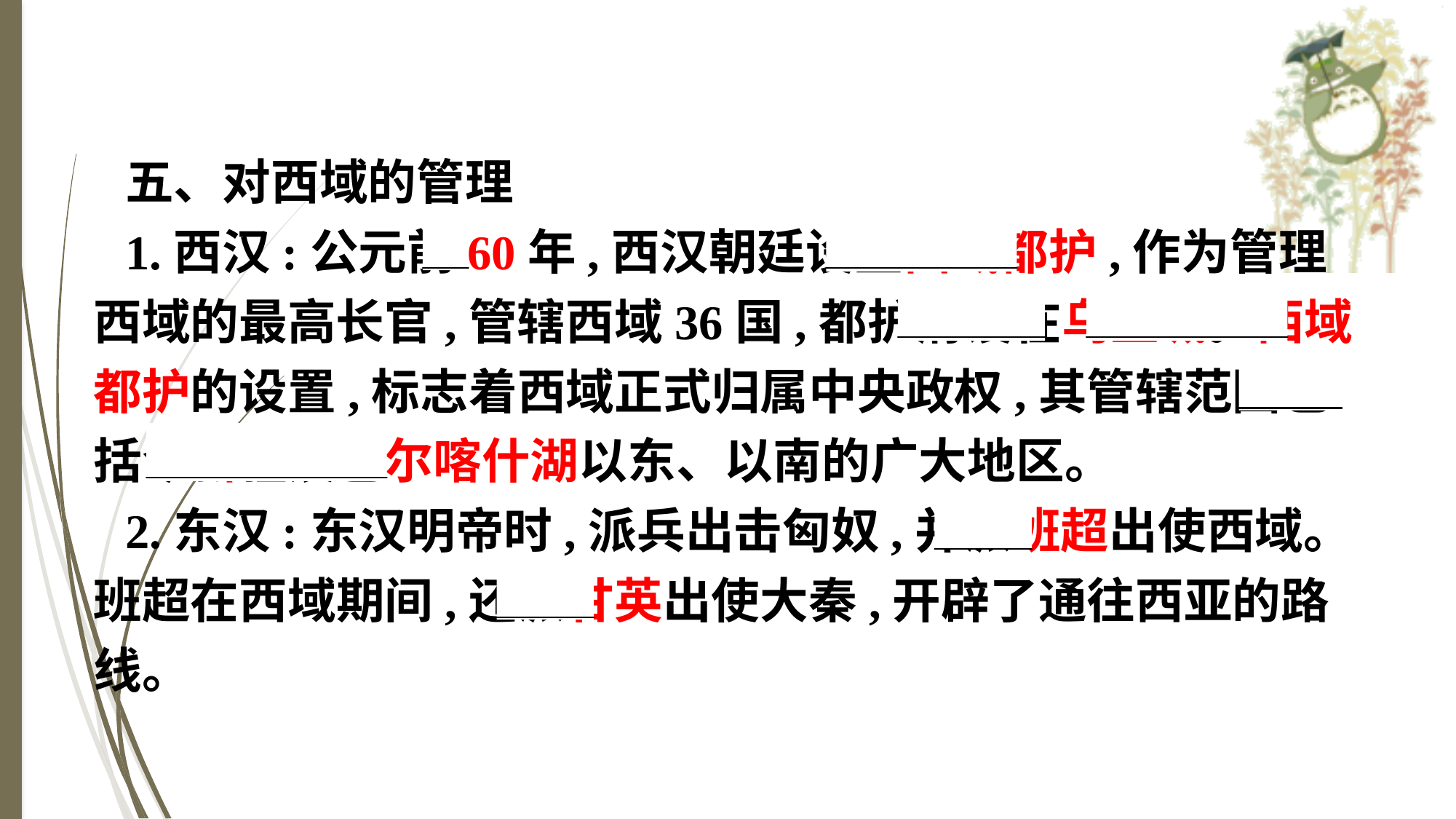

五、对西域的管理
1.西汉:公元前60年,西汉朝廷设置西域都护,作为管理西域的最高长官,管辖西域36国,都护府设在乌垒城。西域都护的设置,标志着西域正式归属中央政权,其管辖范围包括今新疆及巴尔喀什湖以东、以南的广大地区。
2.东汉:东汉明帝时,派兵出击匈奴,并派班超出使西域。班超在西域期间,还派甘英出使大秦,开辟了通往西亚的路线。